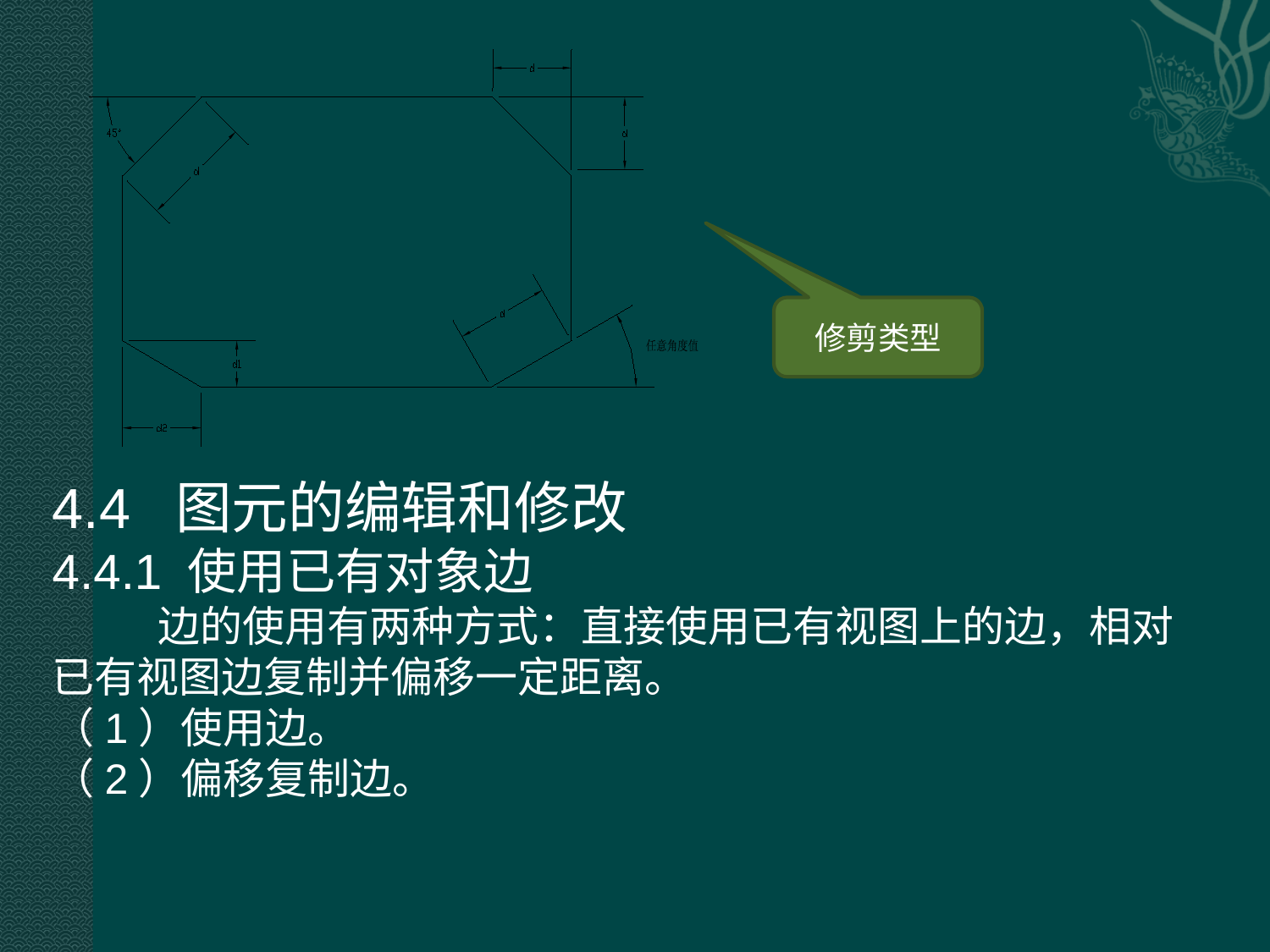

修剪类型
4.4  图元的编辑和修改
4.4.1 使用已有对象边
          边的使用有两种方式：直接使用已有视图上的边，相对已有视图边复制并偏移一定距离。
（1）使用边。
（2）偏移复制边。